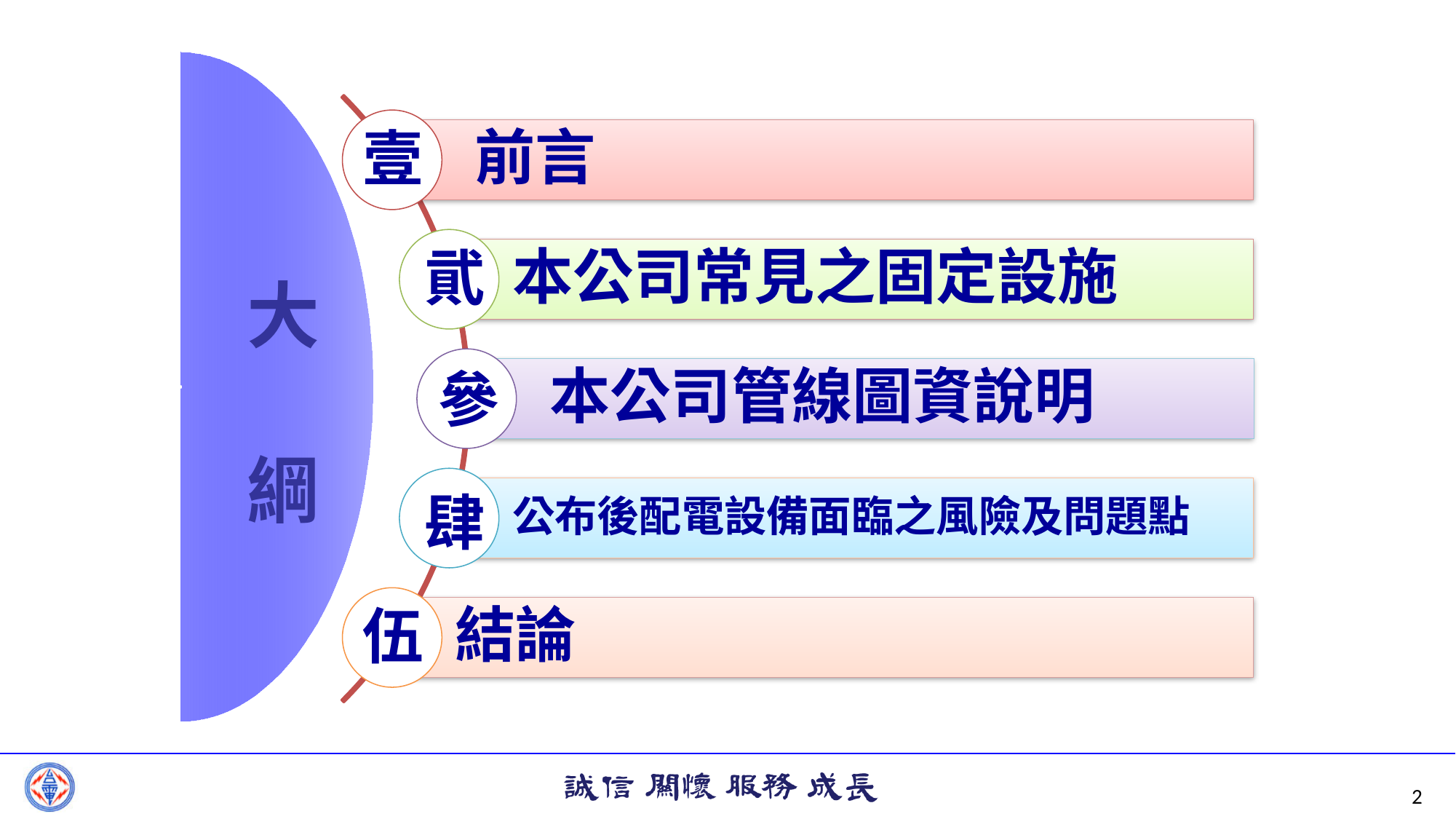

前言
本公司常見之固定設施
 本公司管線圖資說明
公布後配電設備面臨之風險及問題點
結論
壹

貮
大

綱
參
肆
伍